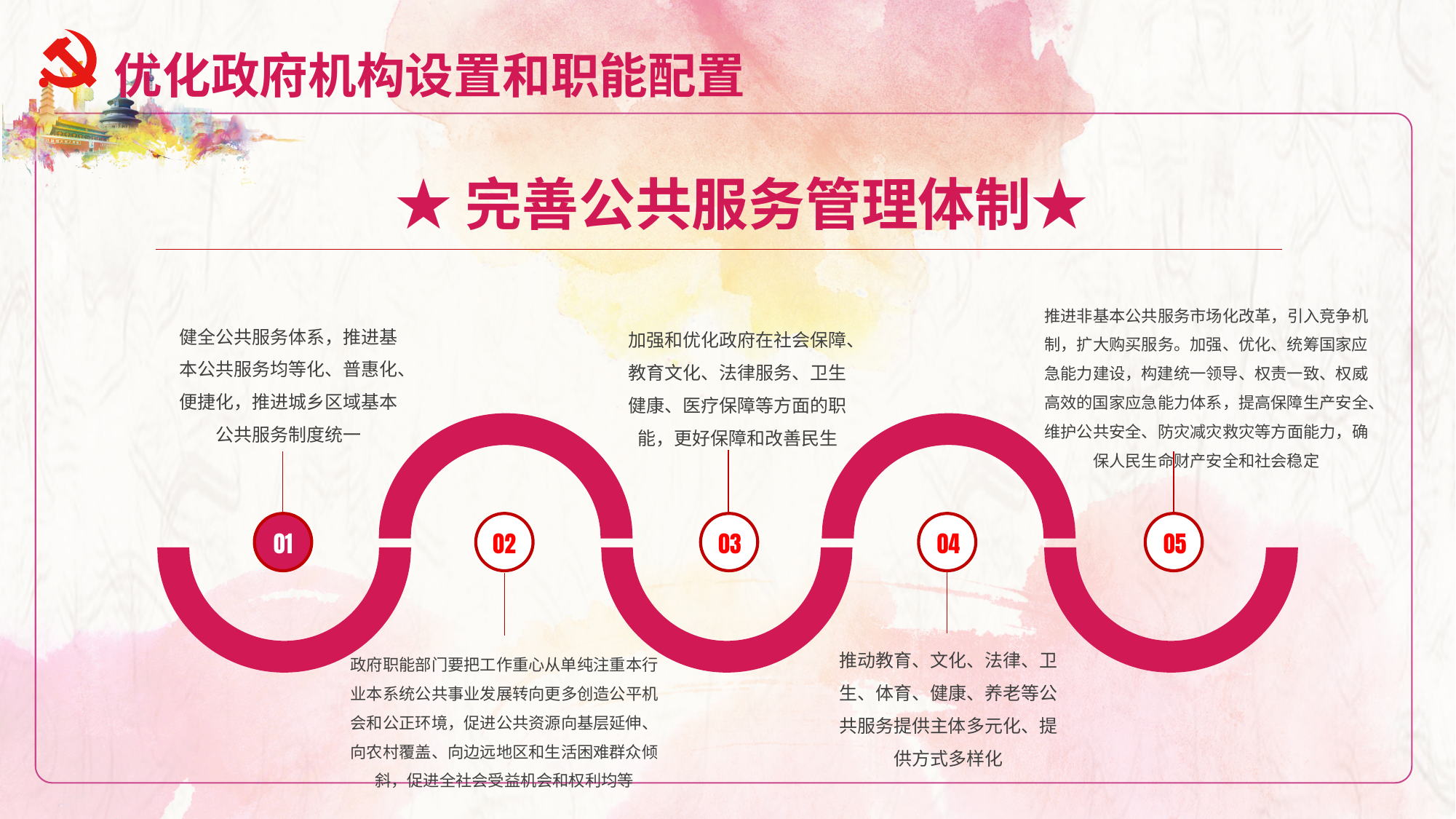

优化政府机构设置和职能配置
★完善公共服务管理体制★
推进非基本公共服务市场化改革，引入竞争机制，扩大购买服务。加强、优化、统筹国家应急能力建设，构建统一领导、权责一致、权威高效的国家应急能力体系，提高保障生产安全、维护公共安全、防灾减灾救灾等方面能力，确保人民生命财产安全和社会稳定
健全公共服务体系，推进基本公共服务均等化、普惠化、便捷化，推进城乡区域基本公共服务制度统一
加强和优化政府在社会保障、教育文化、法律服务、卫生健康、医疗保障等方面的职能，更好保障和改善民生

01

02

03

04

05

推动教育、文化、法律、卫生、体育、健康、养老等公共服务提供主体多元化、提供方式多样化
政府职能部门要把工作重心从单纯注重本行业本系统公共事业发展转向更多创造公平机会和公正环境，促进公共资源向基层延伸、向农村覆盖、向边远地区和生活困难群众倾斜，促进全社会受益机会和权利均等